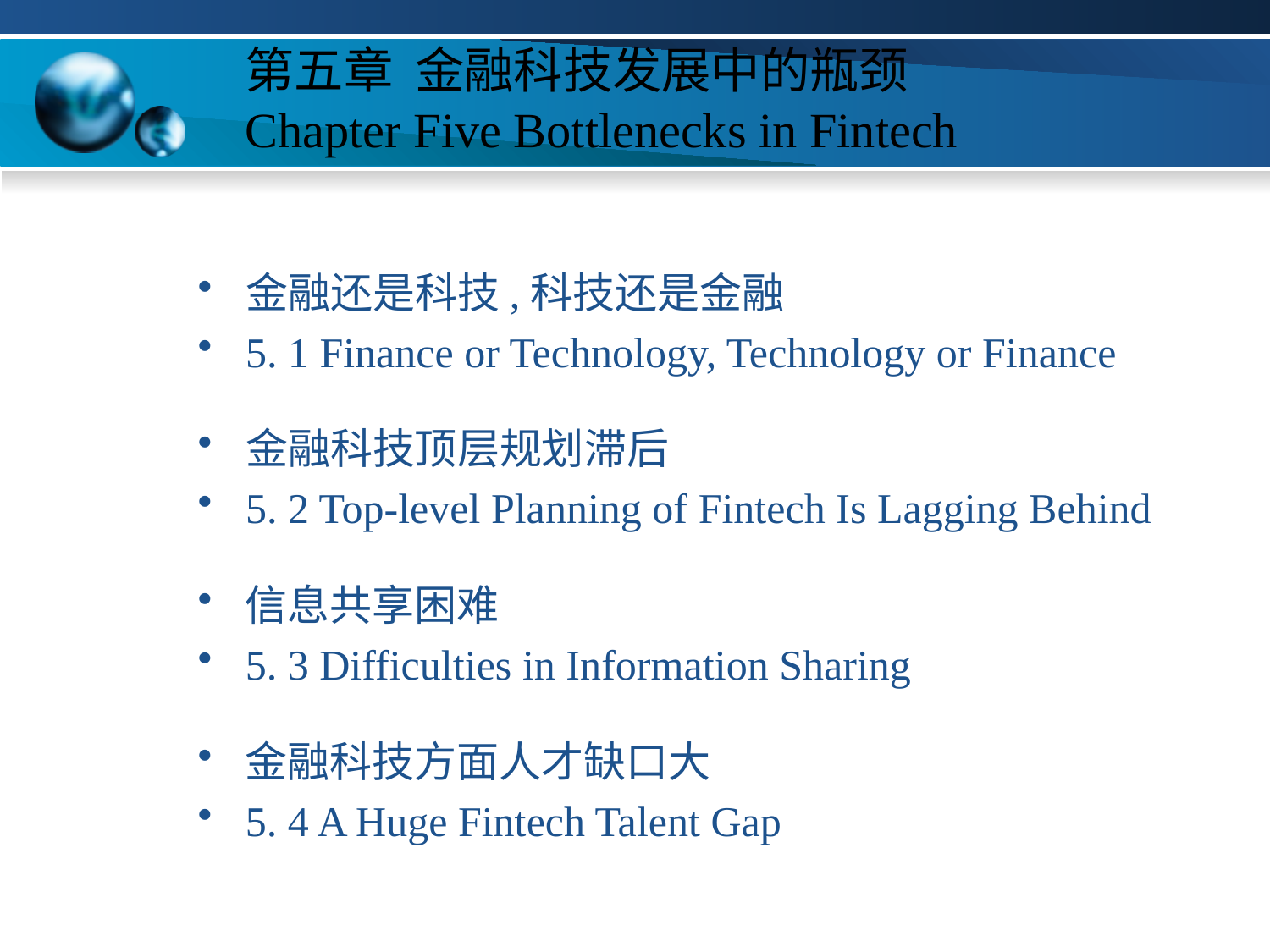

# 第五章  金融科技发展中的瓶颈 Chapter Five Bottlenecks in Fintech
金融还是科技,科技还是金融
5. 1 Finance or Technology, Technology or Finance
金融科技顶层规划滞后
5. 2 Top-level Planning of Fintech Is Lagging Behind
信息共享困难
5. 3 Difficulties in Information Sharing
金融科技方面人才缺口大
5. 4 A Huge Fintech Talent Gap